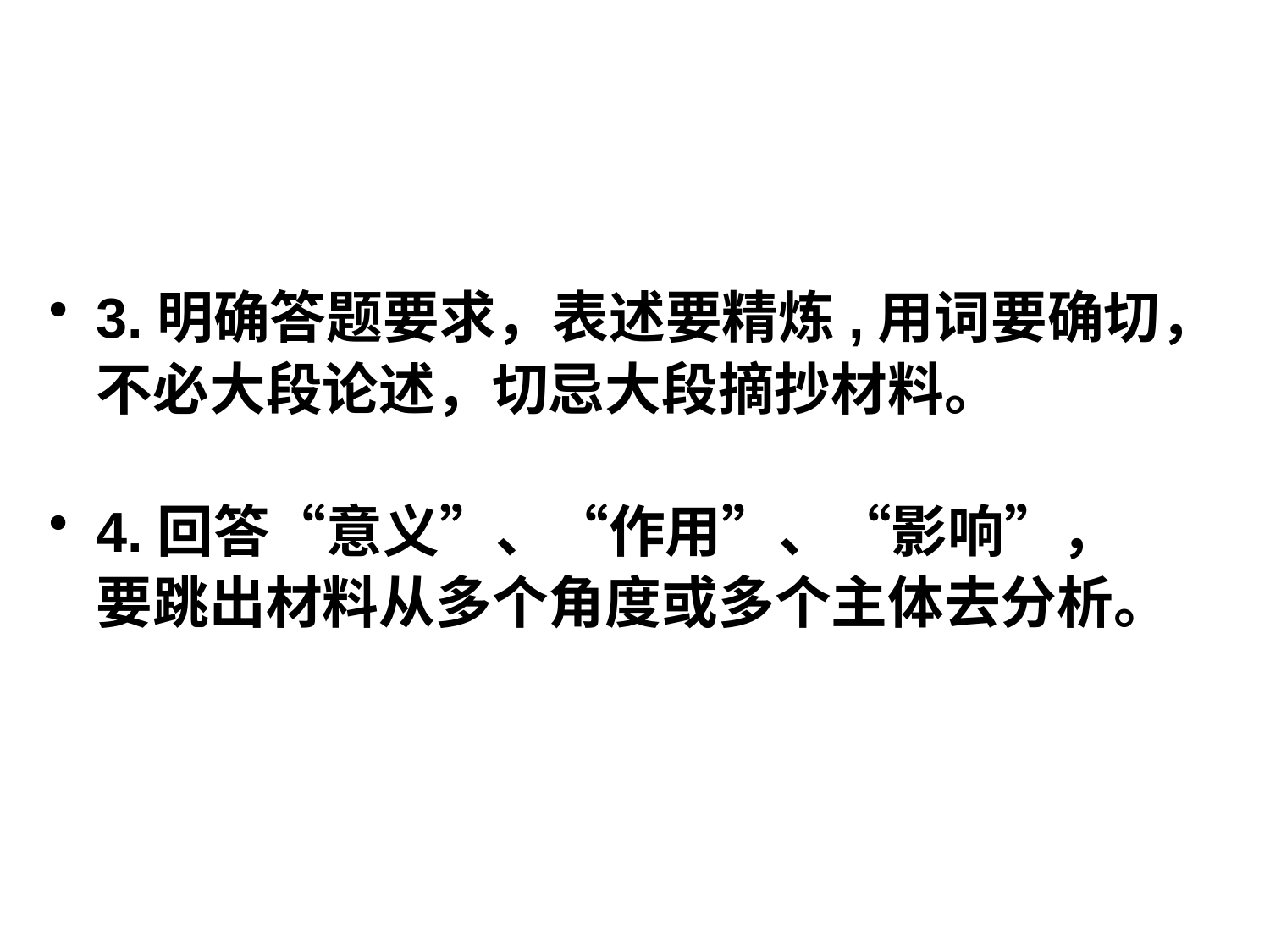

#
3.明确答题要求，表述要精炼,用词要确切，不必大段论述，切忌大段摘抄材料。

4.回答“意义”、“作用”、“影响”，要跳出材料从多个角度或多个主体去分析。